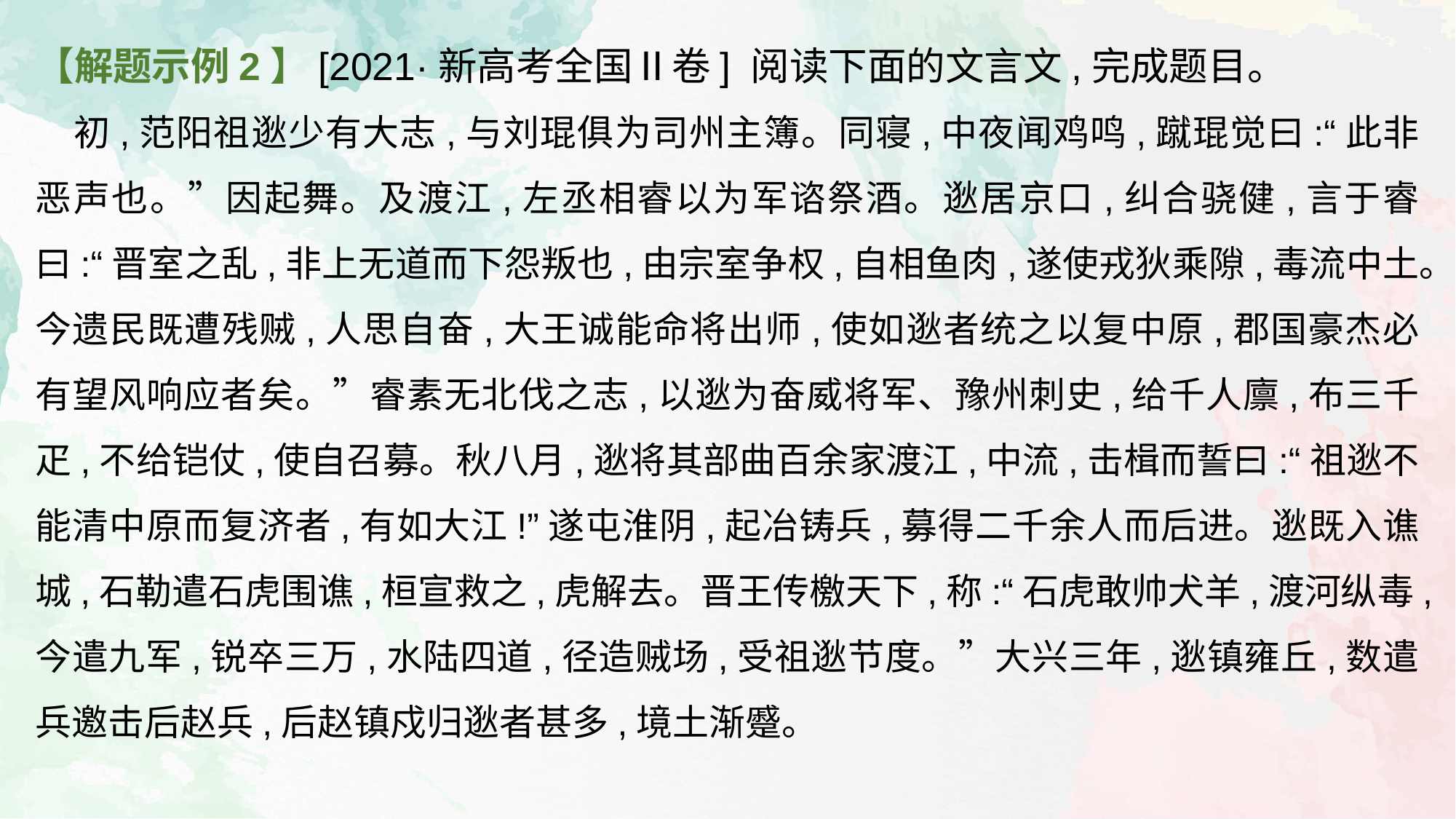

【解题示例2】[2021·新高考全国Ⅱ卷] 阅读下面的文言文,完成题目。
    初,范阳祖逖少有大志,与刘琨俱为司州主簿。同寝,中夜闻鸡鸣,蹴琨觉曰:“此非恶声也。”因起舞。及渡江,左丞相睿以为军谘祭酒。逖居京口,纠合骁健,言于睿曰:“晋室之乱,非上无道而下怨叛也,由宗室争权,自相鱼肉,遂使戎狄乘隙,毒流中土。今遗民既遭残贼,人思自奋,大王诚能命将出师,使如逖者统之以复中原,郡国豪杰必有望风响应者矣。”睿素无北伐之志,以逖为奋威将军、豫州刺史,给千人廪,布三千疋,不给铠仗,使自召募。秋八月,逖将其部曲百余家渡江,中流,击楫而誓曰:“祖逖不能清中原而复济者,有如大江!”遂屯淮阴,起冶铸兵,募得二千余人而后进。逖既入谯城,石勒遣石虎围谯,桓宣救之,虎解去。晋王传檄天下,称:“石虎敢帅犬羊,渡河纵毒,今遣九军,锐卒三万,水陆四道,径造贼场,受祖逖节度。”大兴三年,逖镇雍丘,数遣兵邀击后赵兵,后赵镇戍归逖者甚多,境土渐蹙。